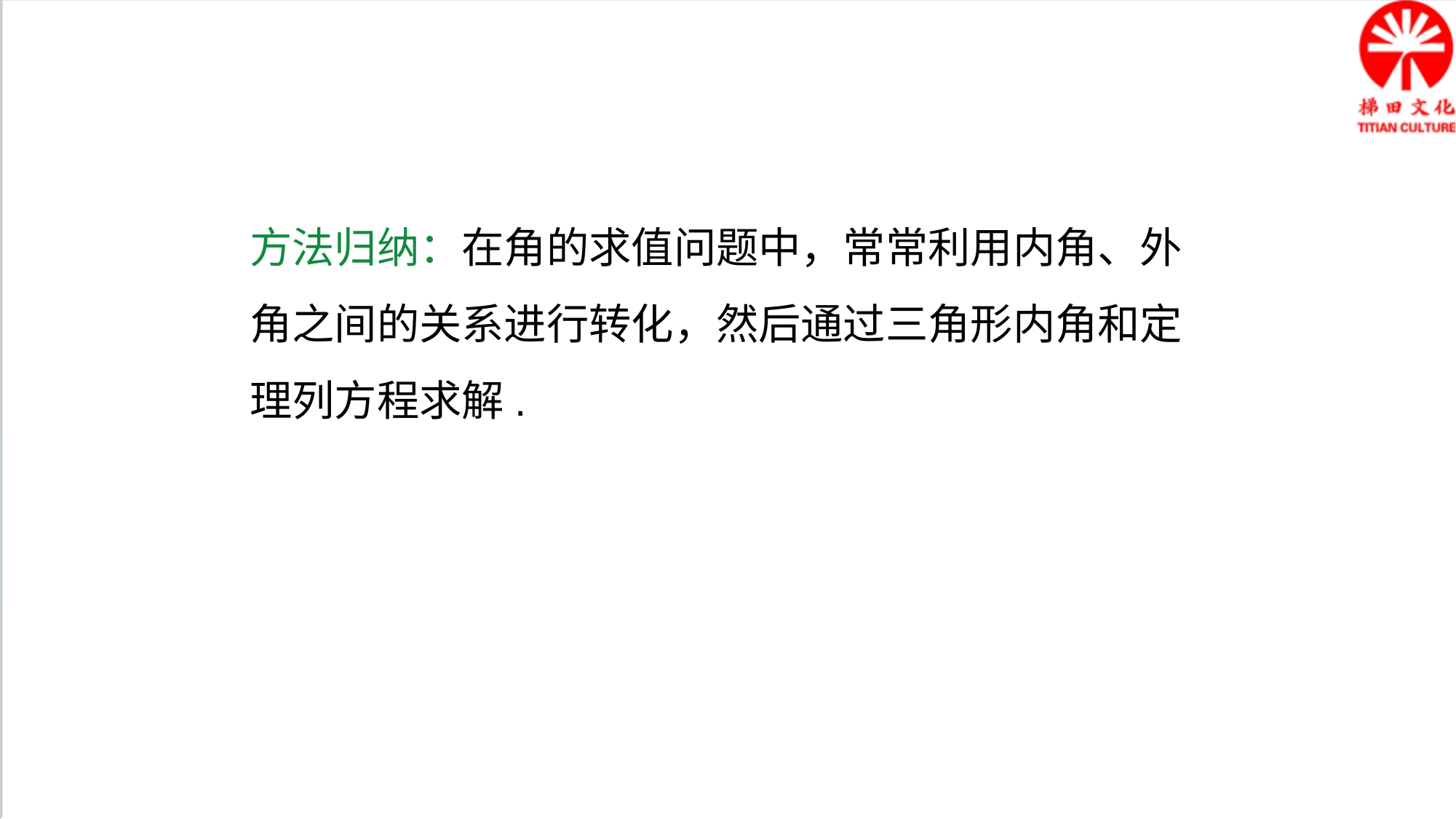

方法归纳：在角的求值问题中，常常利用内角、外角之间的关系进行转化，然后通过三角形内角和定理列方程求解.